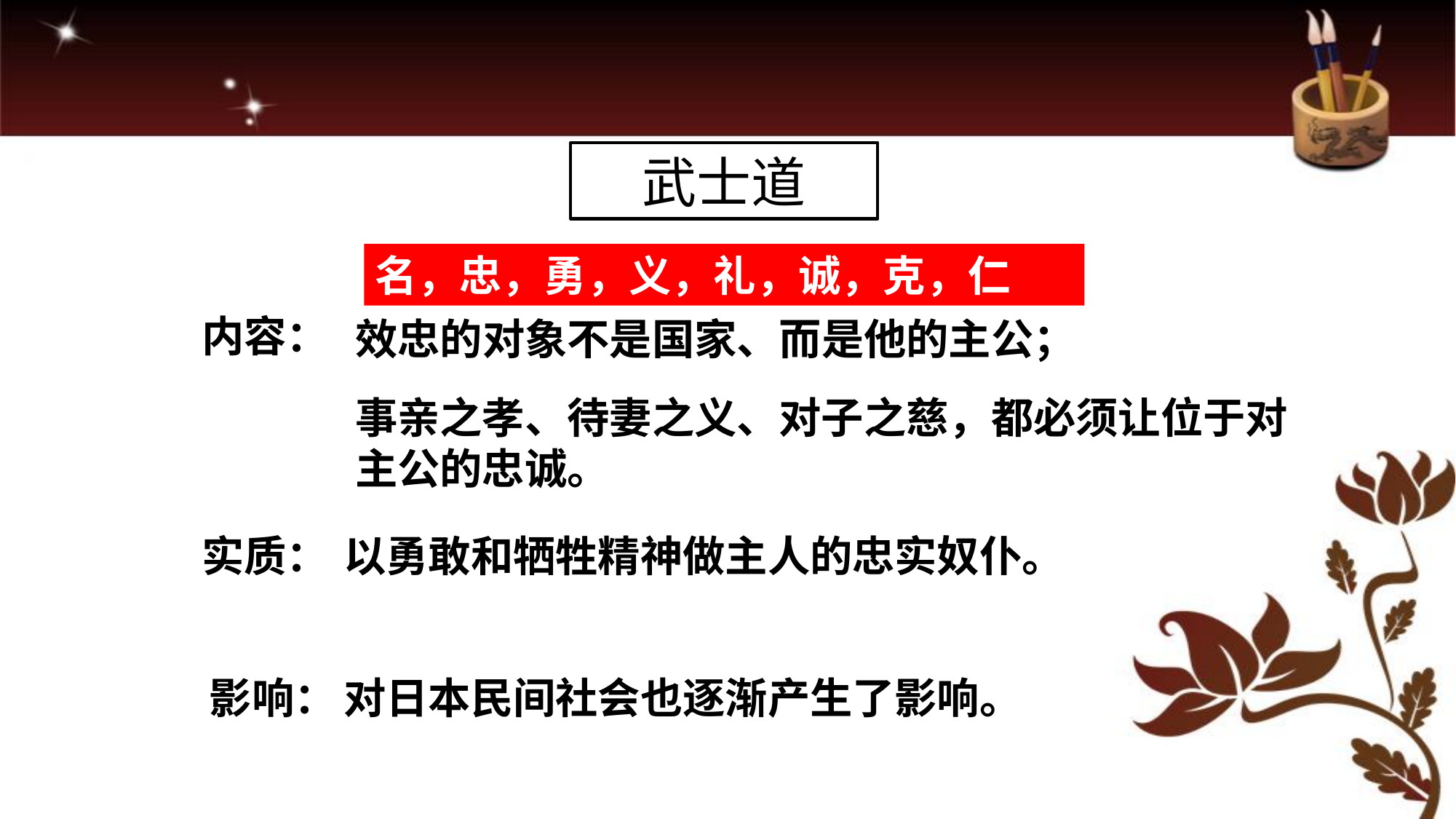

武士道
名，忠，勇，义，礼，诚，克，仁
内容：
效忠的对象不是国家、而是他的主公；
事亲之孝、待妻之义、对子之慈，都必须让位于对主公的忠诚。
实质：
以勇敢和牺牲精神做主人的忠实奴仆。
影响：
对日本民间社会也逐渐产生了影响。